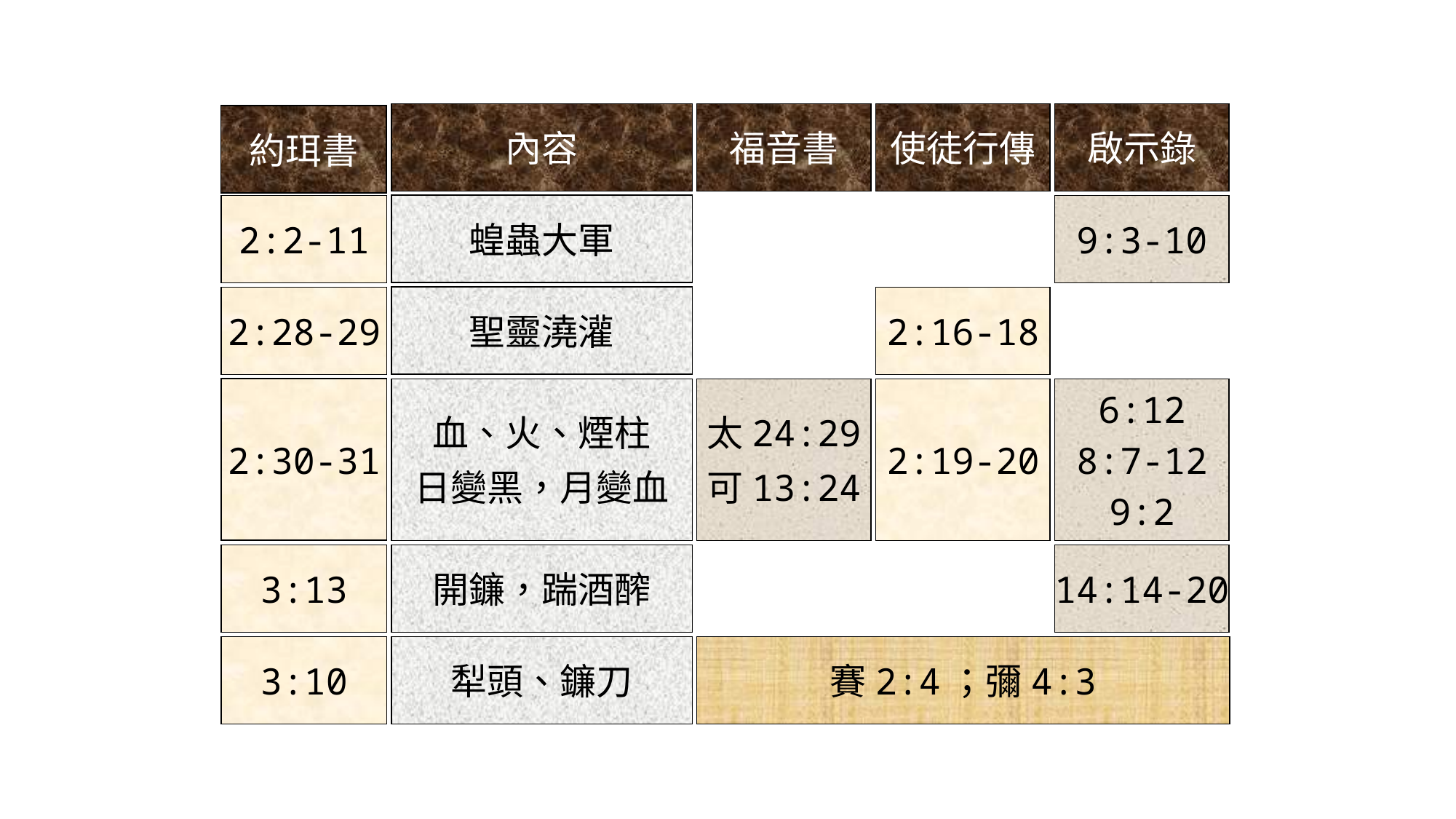

內容
福音書
使徒行傳
啟示錄
約珥書
蝗蟲大軍
2:2-11
9:3-10
聖靈澆灌
2:28-29
2:16-18
2:30-31
血、火、煙柱
日變黑，月變血
太24:29
可13:24
2:19-20
6:12
8:7-12
9:2
3:13
開鐮，踹酒醡
14:14-20
3:10
犁頭、鐮刀
賽2:4；彌4:3